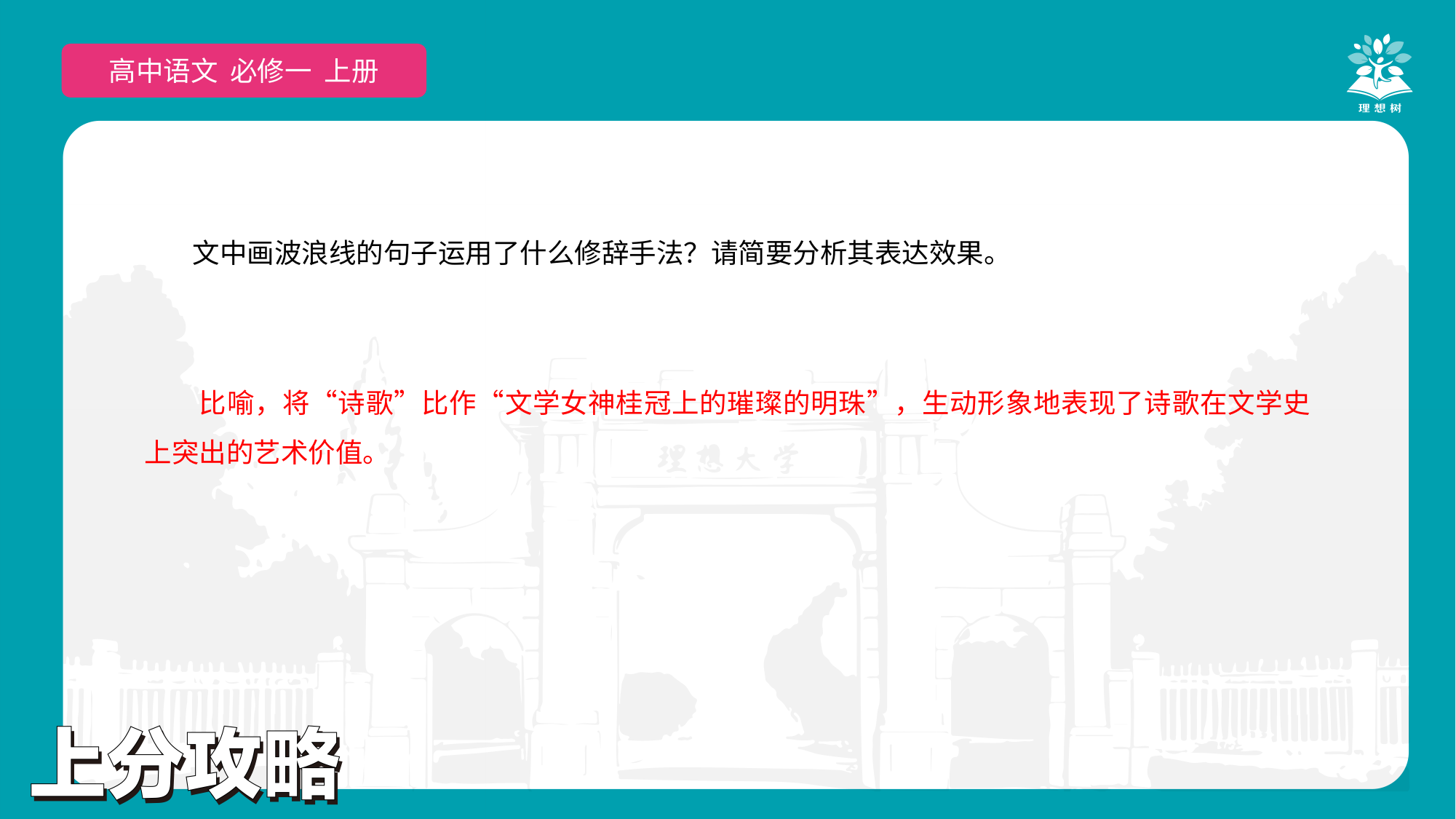

高中语文  必修一  上册
文中画波浪线的句子运用了什么修辞手法？请简要分析其表达效果。
比喻，将“诗歌”比作“文学女神桂冠上的璀璨的明珠”，生动形象地表现了诗歌在文学史上突出的艺术价值。